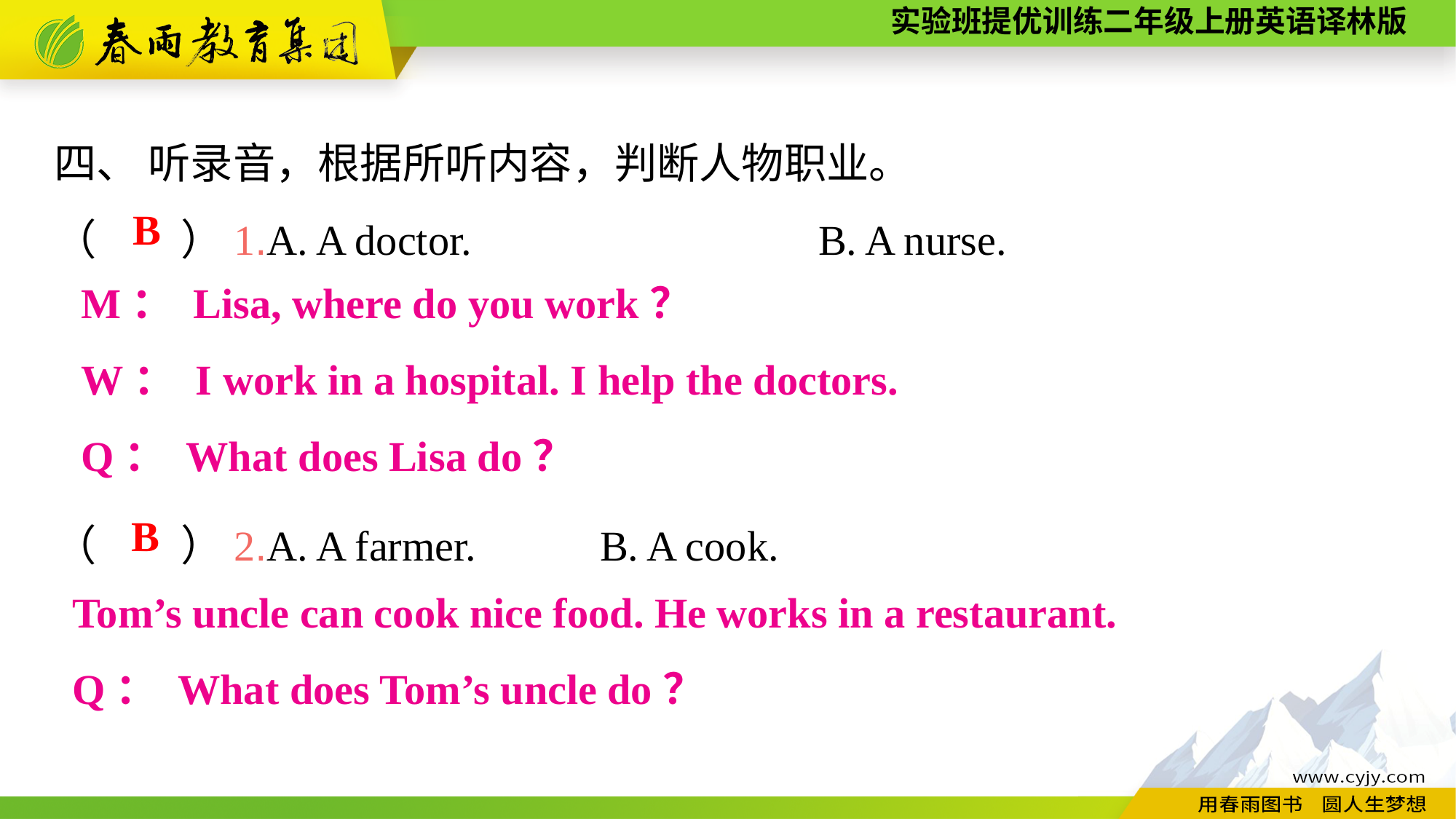

四、 听录音，根据所听内容，判断人物职业。
（　　）1.A. A doctor.　　　 		B. A nurse.

（　　）2.A. A farmer.		B. A cook.
B
M： Lisa, where do you work？
W： I work in a hospital. I help the doctors.
Q： What does Lisa do？
B
Tom’s uncle can cook nice food. He works in a restaurant.
Q： What does Tom’s uncle do？